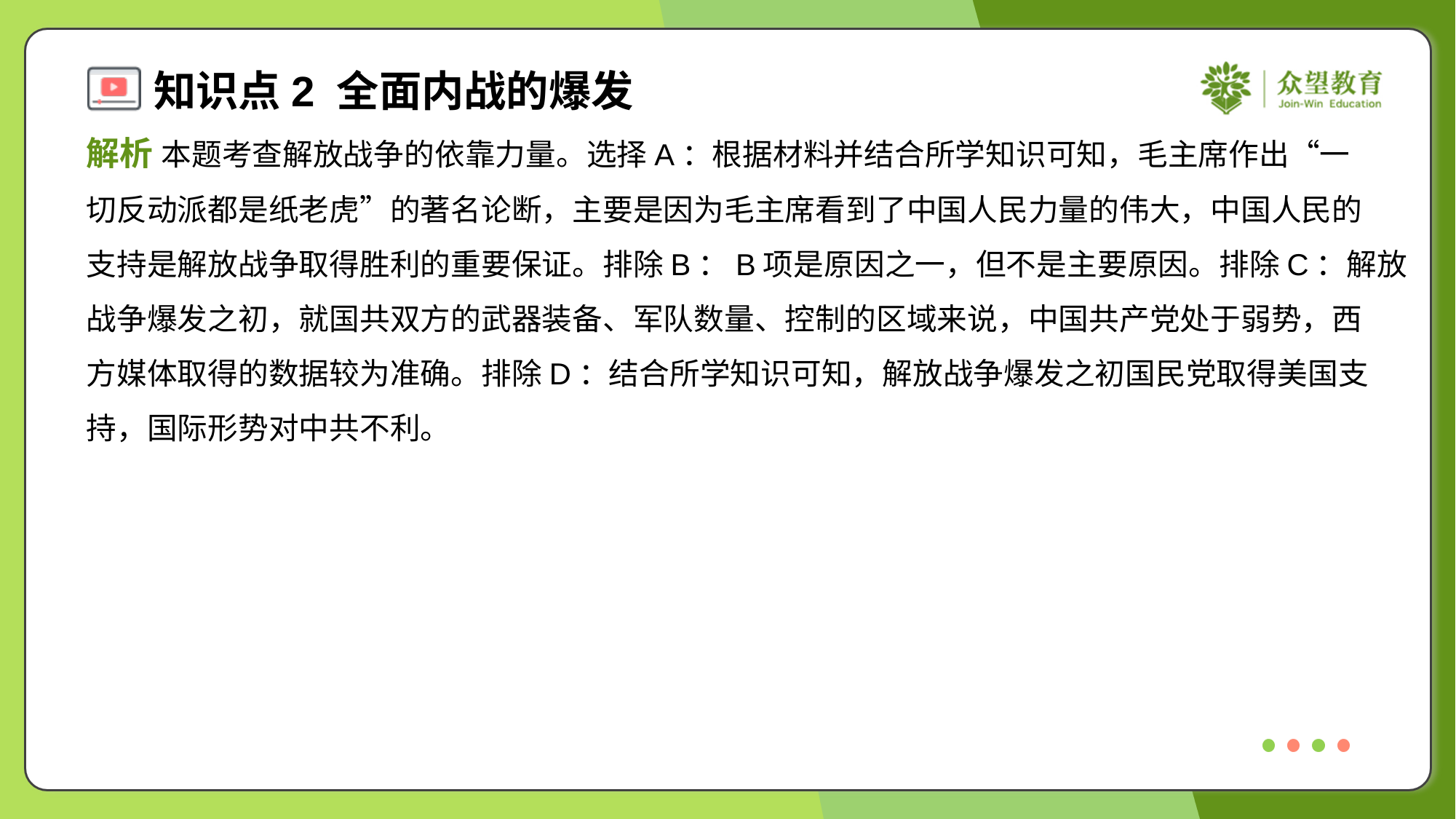

解析 本题考查解放战争的依靠力量。选择A：根据材料并结合所学知识可知，毛主席作出“一
切反动派都是纸老虎”的著名论断，主要是因为毛主席看到了中国人民力量的伟大，中国人民的
支持是解放战争取得胜利的重要保证。排除B：B项是原因之一，但不是主要原因。排除C：解放
战争爆发之初，就国共双方的武器装备、军队数量、控制的区域来说，中国共产党处于弱势，西
方媒体取得的数据较为准确。排除D：结合所学知识可知，解放战争爆发之初国民党取得美国支
持，国际形势对中共不利。